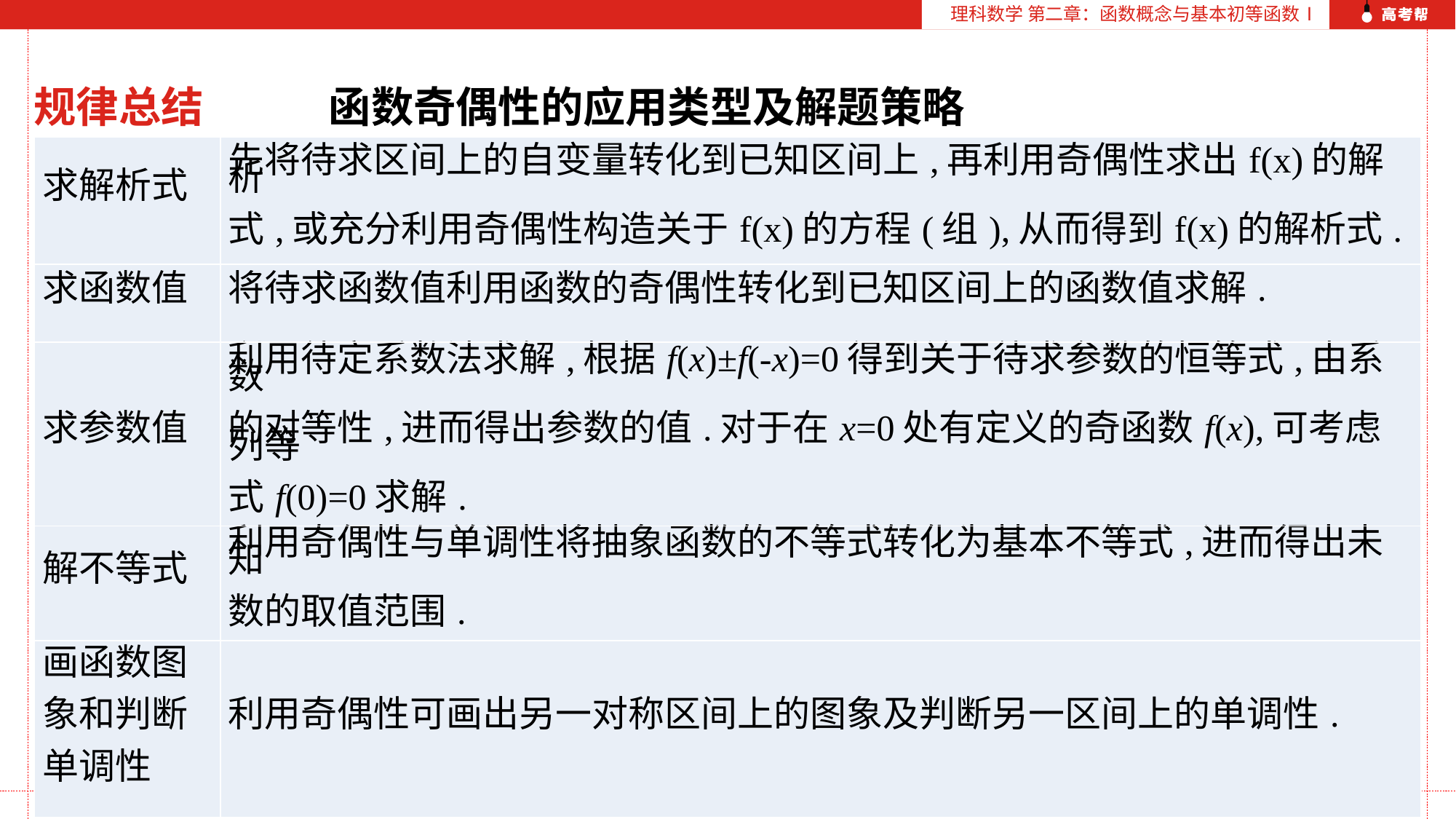

理科数学 第二章：函数概念与基本初等函数Ⅰ

规律总结             函数奇偶性的应用类型及解题策略
| 求解析式 | 先将待求区间上的自变量转化到已知区间上,再利用奇偶性求出f(x)的解析 式,或充分利用奇偶性构造关于f(x)的方程(组),从而得到f(x)的解析式. |
| --- | --- |
| 求函数值 | 将待求函数值利用函数的奇偶性转化到已知区间上的函数值求解. |
| 求参数值 | 利用待定系数法求解,根据f(x)±f(-x)=0得到关于待求参数的恒等式,由系数 的对等性,进而得出参数的值.对于在x=0处有定义的奇函数f(x),可考虑列等 式f(0)=0求解. |
| 解不等式 | 利用奇偶性与单调性将抽象函数的不等式转化为基本不等式,进而得出未知 数的取值范围. |
| 画函数图 象和判断 单调性 | 利用奇偶性可画出另一对称区间上的图象及判断另一区间上的单调性. |